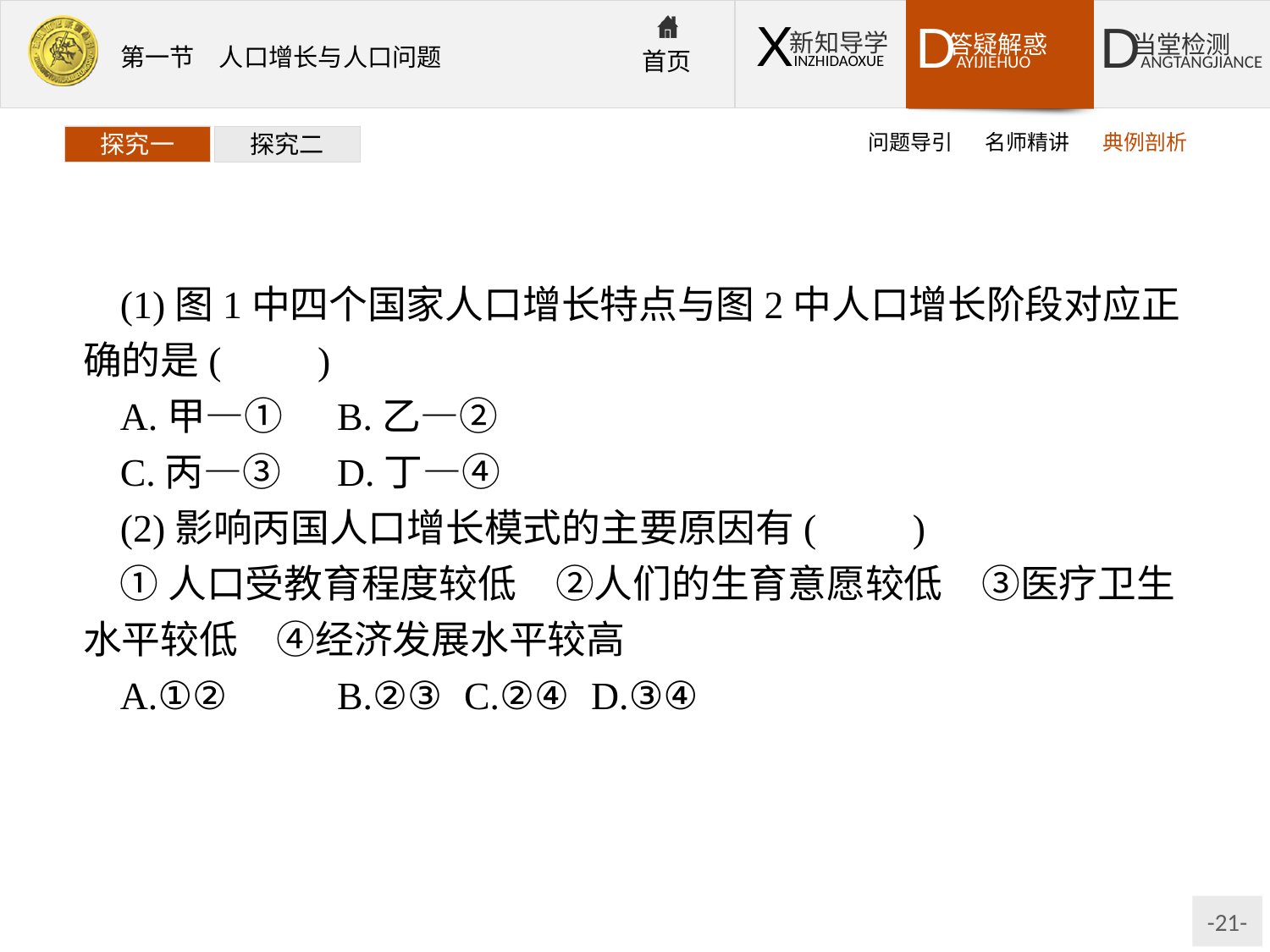

问题导引
名师精讲
典例剖析
探究一
探究二
(1)图1中四个国家人口增长特点与图2中人口增长阶段对应正确的是(　　)
A.甲—①	B.乙—②
C.丙—③	D.丁—④
(2)影响丙国人口增长模式的主要原因有(　　)
①人口受教育程度较低　②人们的生育意愿较低　③医疗卫生水平较低　④经济发展水平较高
A.①②	B.②③	C.②④	D.③④